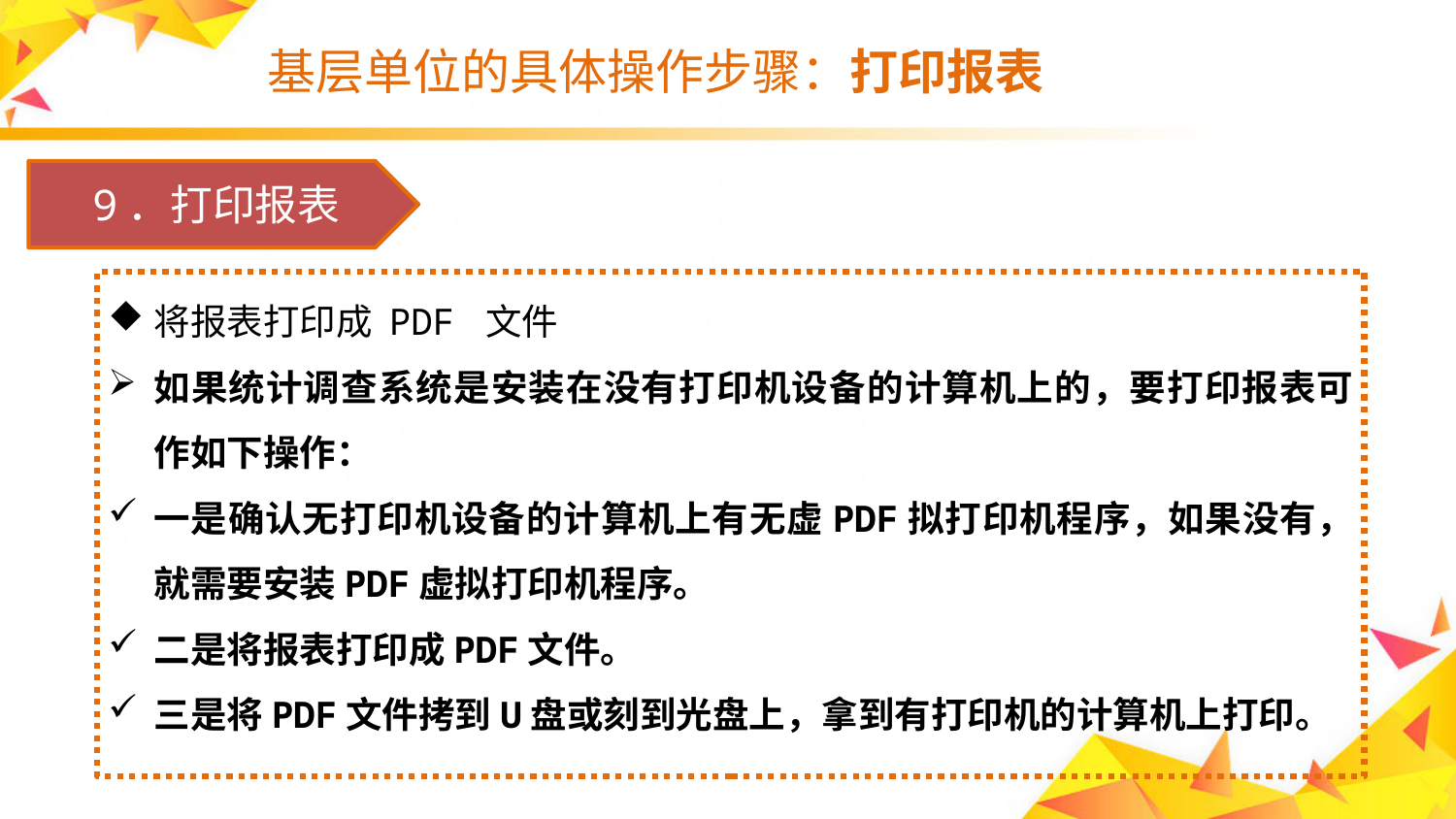

# 基层单位的具体操作步骤：打印报表
　9．打印报表
将报表打印成 PDF 文件
如果统计调查系统是安装在没有打印机设备的计算机上的，要打印报表可作如下操作：
一是确认无打印机设备的计算机上有无虚PDF拟打印机程序，如果没有，就需要安装PDF虚拟打印机程序。
二是将报表打印成PDF文件。
三是将PDF文件拷到U盘或刻到光盘上，拿到有打印机的计算机上打印。